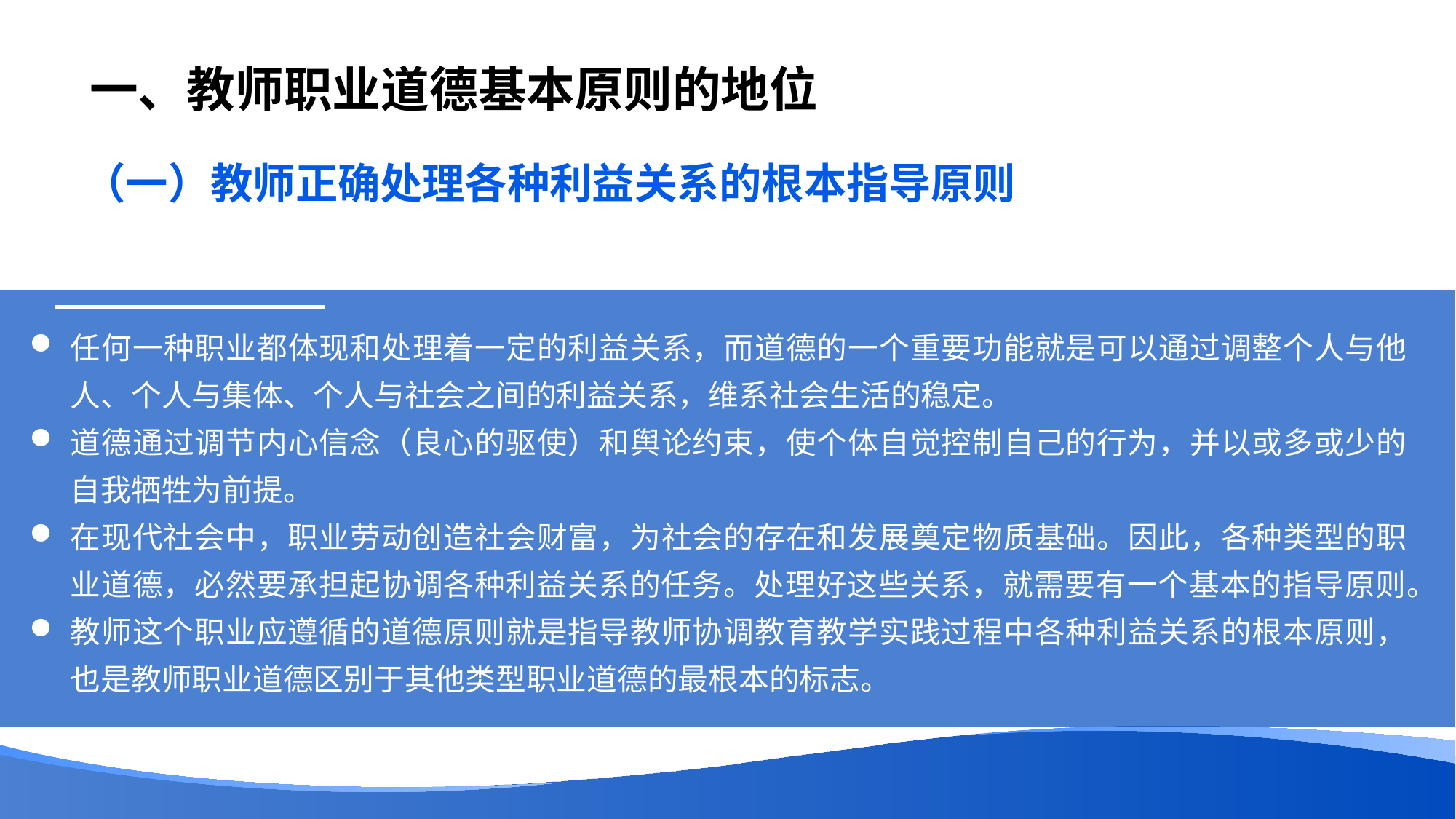

# 一、教师职业道德基本原则的地位
（一）教师正确处理各种利益关系的根本指导原则

任何一种职业都体现和处理着一定的利益关系，而道德的一个重要功能就是可以通过调整个人与他人、个人与集体、个人与社会之间的利益关系，维系社会生活的稳定。
道德通过调节内心信念（良心的驱使）和舆论约束，使个体自觉控制自己的行为，并以或多或少的自我牺牲为前提。
在现代社会中，职业劳动创造社会财富，为社会的存在和发展奠定物质基础。因此，各种类型的职业道德，必然要承担起协调各种利益关系的任务。处理好这些关系，就需要有一个基本的指导原则。
教师这个职业应遵循的道德原则就是指导教师协调教育教学实践过程中各种利益关系的根本原则，也是教师职业道德区别于其他类型职业道德的最根本的标志。